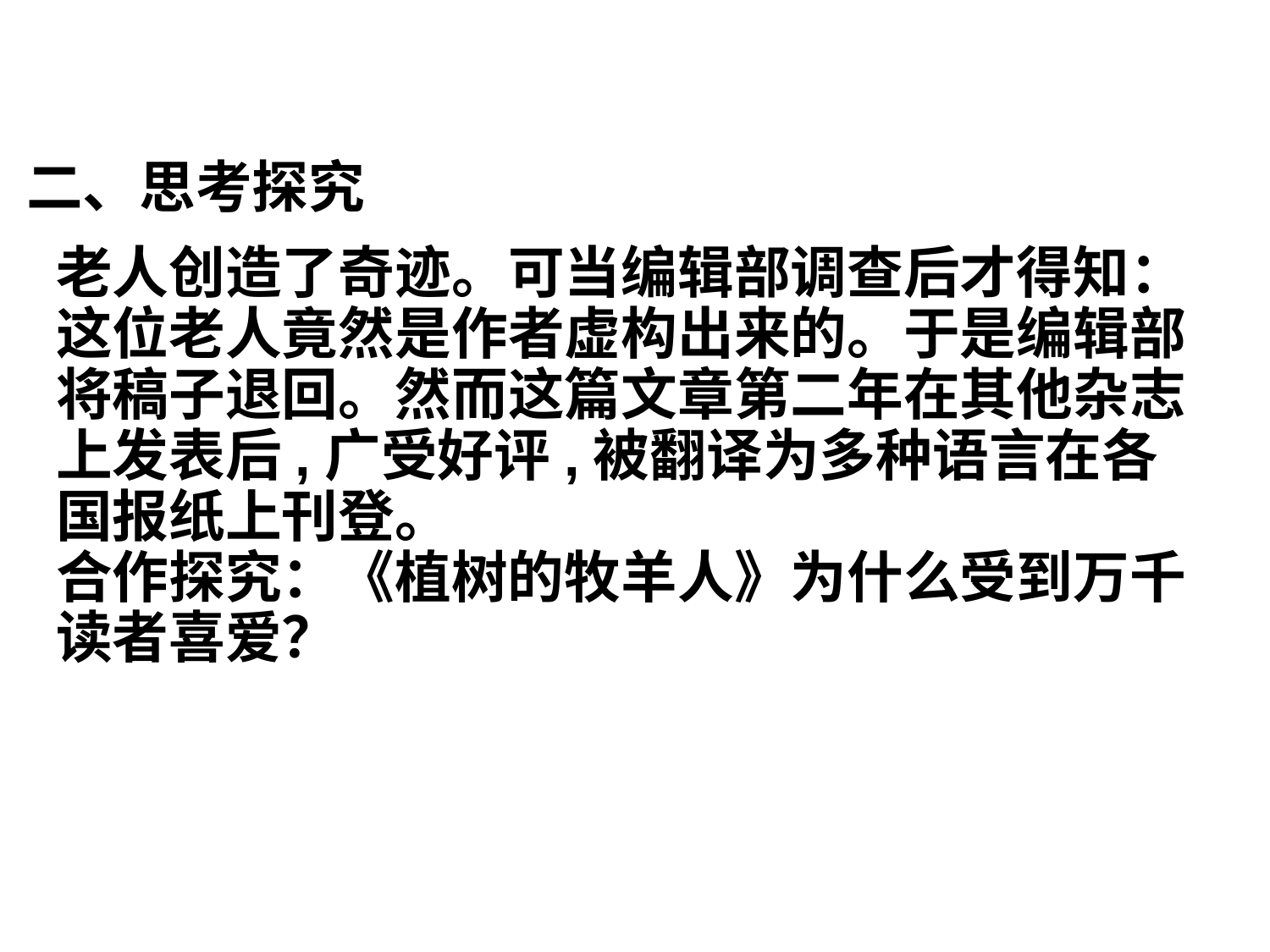

二、思考探究
老人创造了奇迹。可当编辑部调查后才得知：这位老人竟然是作者虚构出来的。于是编辑部将稿子退回。然而这篇文章第二年在其他杂志上发表后,广受好评,被翻译为多种语言在各国报纸上刊登。
合作探究：《植树的牧羊人》为什么受到万千读者喜爱？